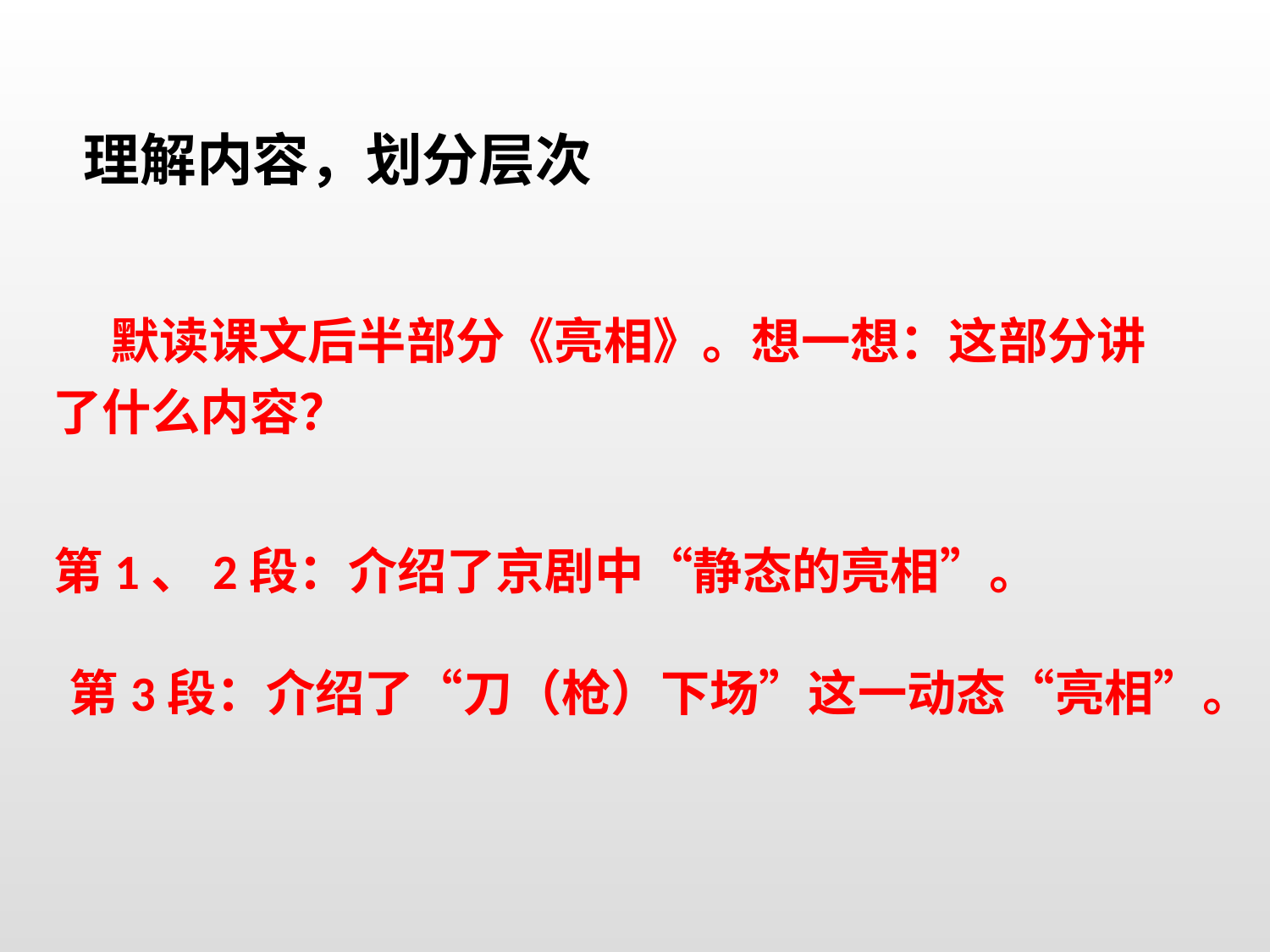

理解内容，划分层次
     默读课文后半部分《亮相》。想一想：这部分讲了什么内容？
第1、2段：介绍了京剧中“静态的亮相”。
第3段：介绍了“刀（枪）下场”这一动态“亮相”。